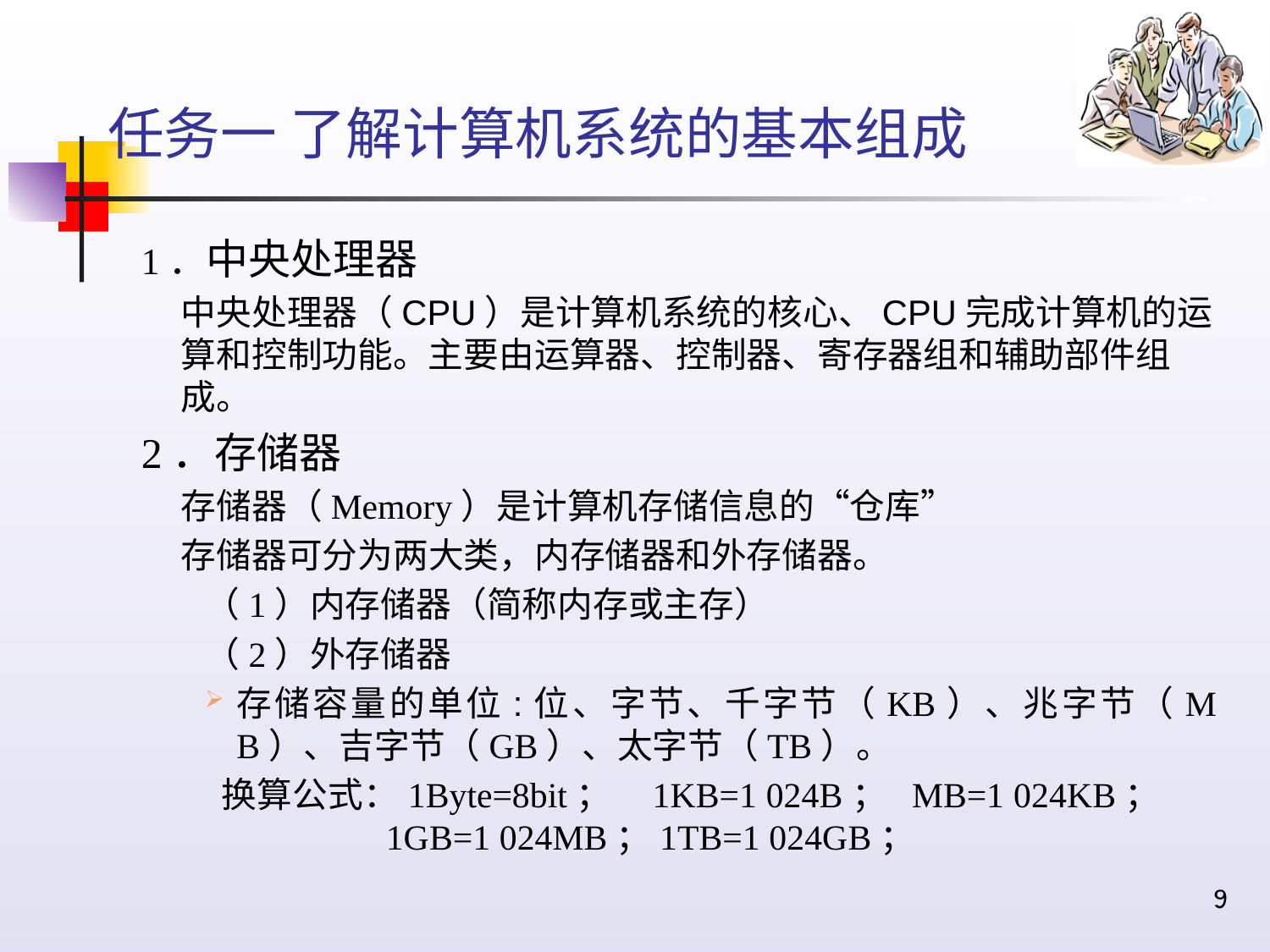

# 任务一 了解计算机系统的基本组成
1．中央处理器
    中央处理器（CPU）是计算机系统的核心、CPU完成计算机的运算和控制功能。主要由运算器、控制器、寄存器组和辅助部件组成。
2．存储器
    存储器（Memory）是计算机存储信息的“仓库”
    存储器可分为两大类，内存储器和外存储器。
（1）内存储器（简称内存或主存）
（2）外存储器
存储容量的单位:位、字节、千字节（KB）、兆字节（MB）、吉字节（GB）、太字节（TB）。
 换算公式：1Byte=8bit；    1KB=1 024B；  MB=1 024KB；                          1GB=1 024MB；1TB=1 024GB；
9